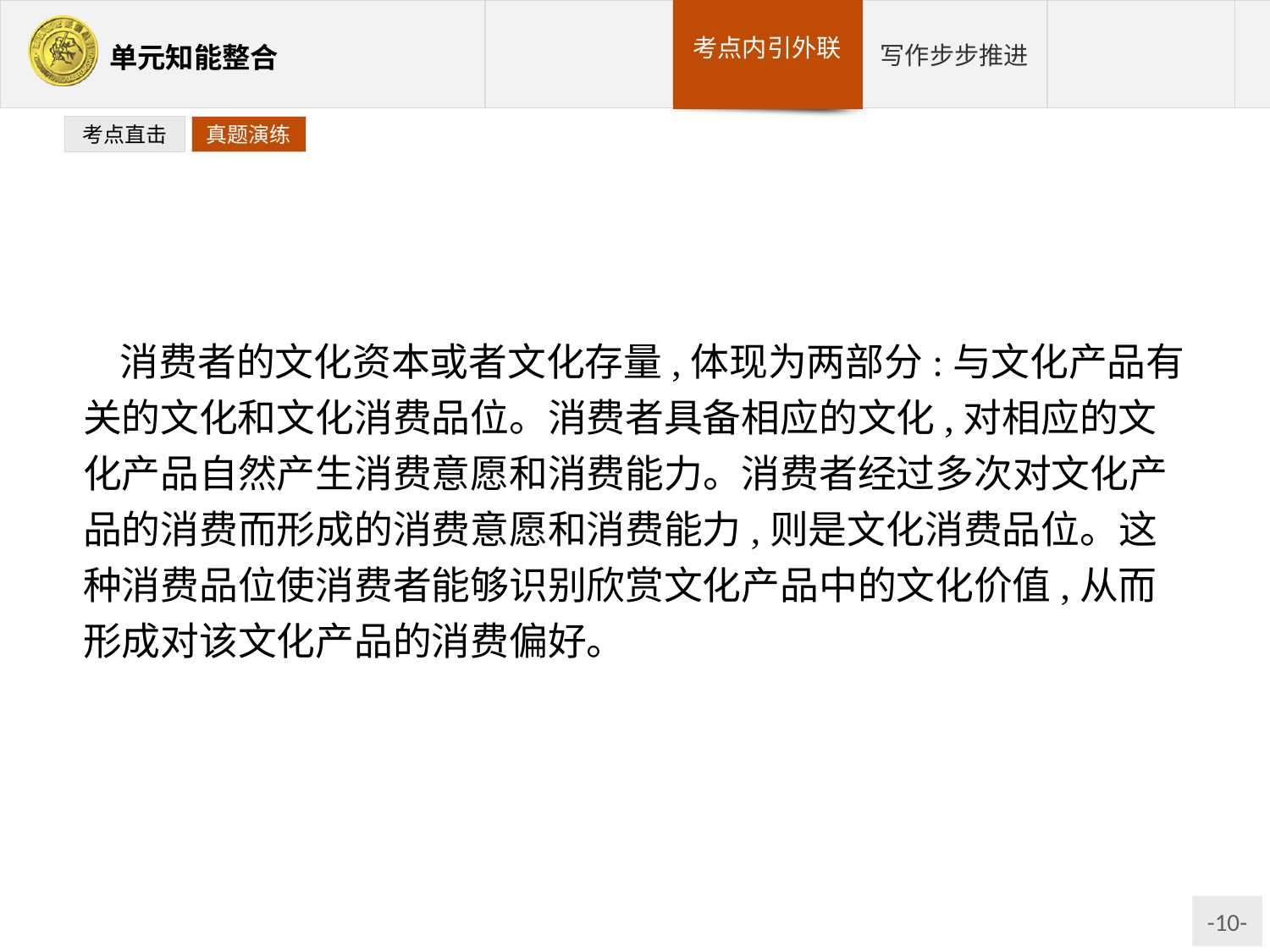

考点直击
真题演练
消费者的文化资本或者文化存量,体现为两部分:与文化产品有关的文化和文化消费品位。消费者具备相应的文化,对相应的文化产品自然产生消费意愿和消费能力。消费者经过多次对文化产品的消费而形成的消费意愿和消费能力,则是文化消费品位。这种消费品位使消费者能够识别欣赏文化产品中的文化价值,从而形成对该文化产品的消费偏好。